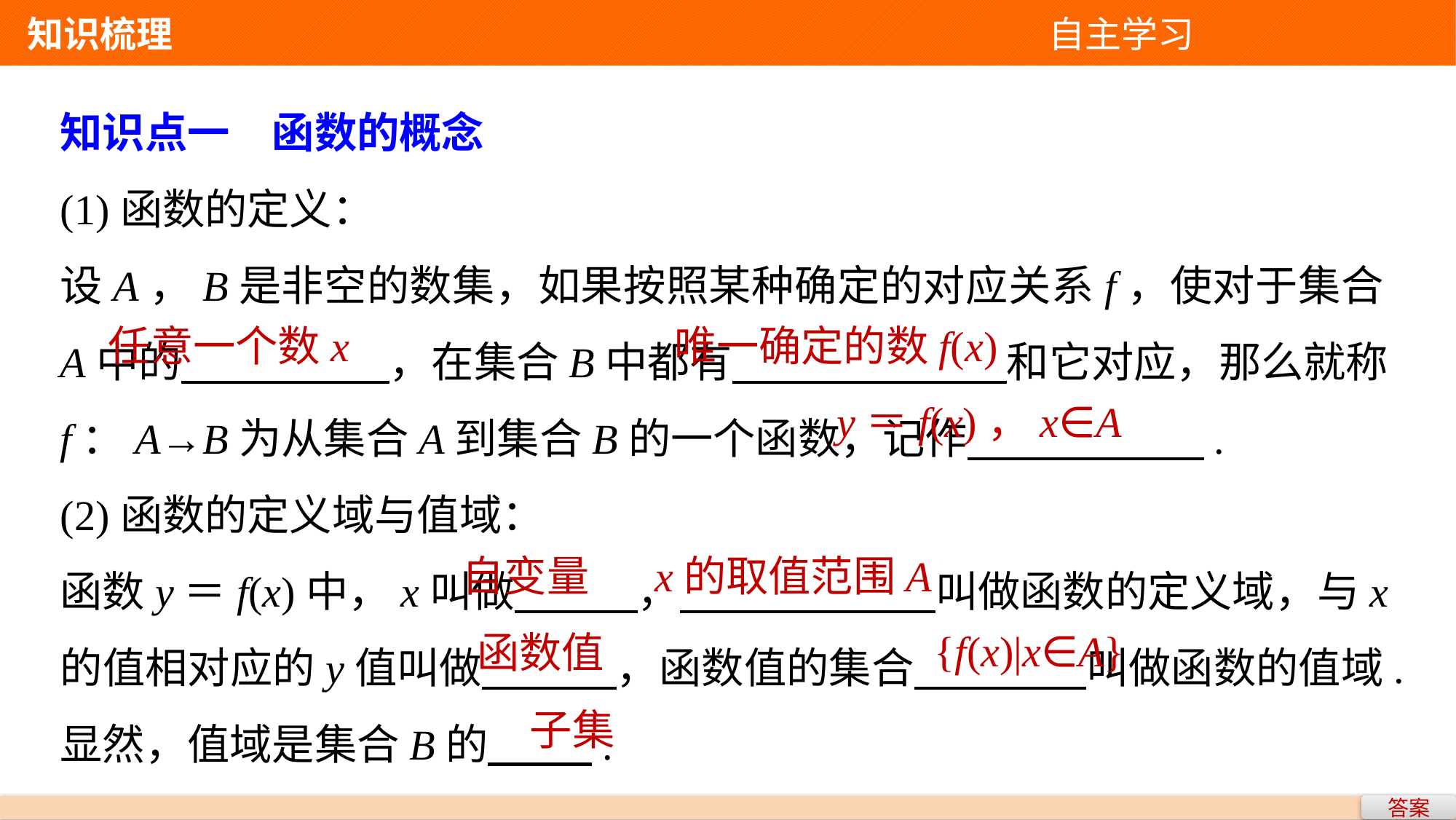

知识梳理                                                                                                           自主学习
知识点一　函数的概念
(1)函数的定义：
设A，B是非空的数集，如果按照某种确定的对应关系f，使对于集合A中的                      ，在集合B中都有                             和它对应，那么就称f：A→B为从集合A到集合B的一个函数，记作                         .
(2)函数的定义域与值域：
函数y＝f(x)中，x叫做             ，                           叫做函数的定义域，与x的值相对应的y值叫做              ，函数值的集合                  叫做函数的值域.显然，值域是集合B的           .
唯一确定的数f(x)
任意一个数x
y＝f(x)，x∈A
自变量
x的取值范围A
{f(x)|x∈A}
函数值
子集
答案